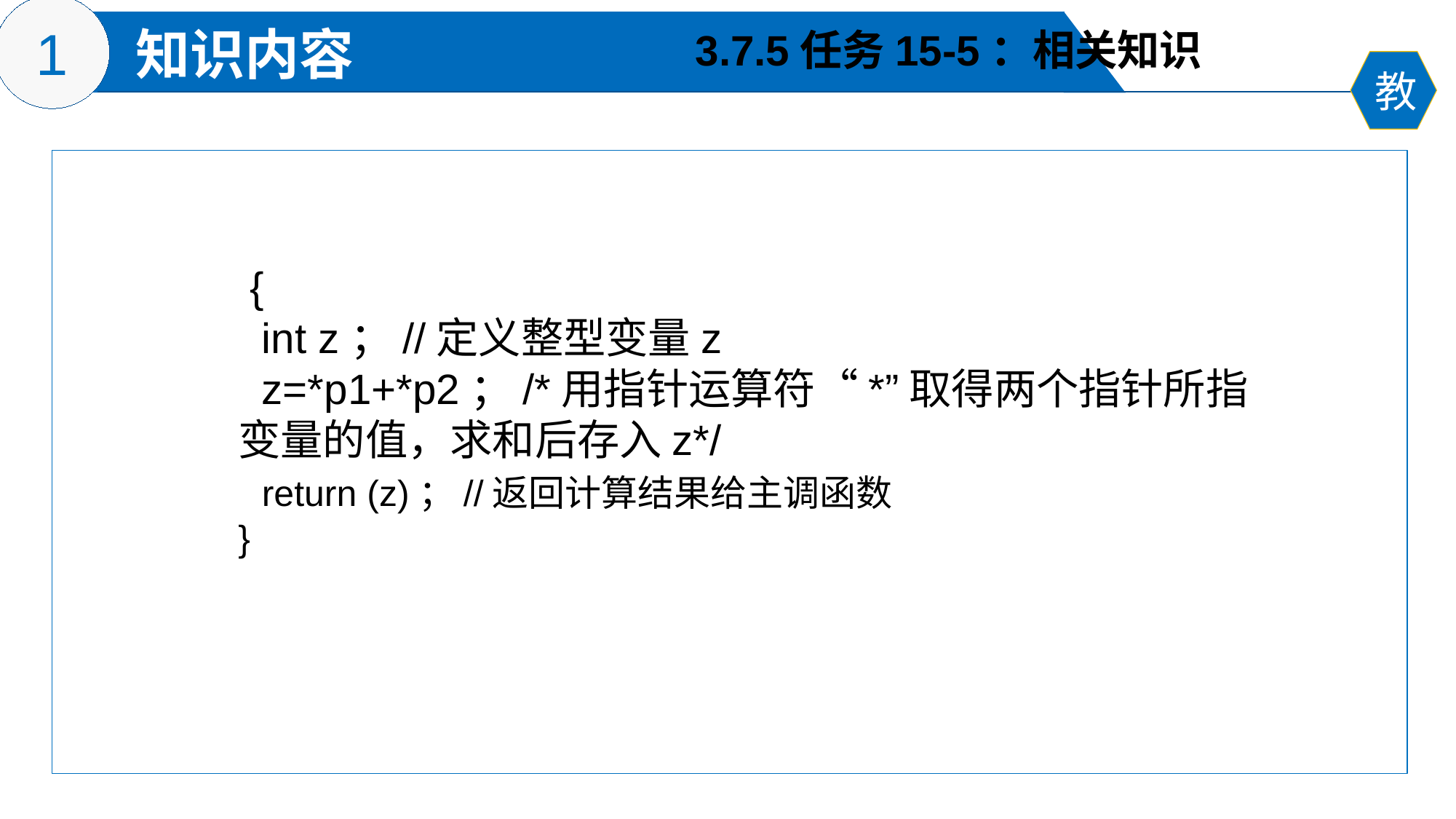

3.7.5任务15-5：相关知识
 {
  int z；//定义整型变量z
  z=*p1+*p2；/*用指针运算符“*”取得两个指针所指变量的值，求和后存入z*/
  return (z)；//返回计算结果给主调函数
}